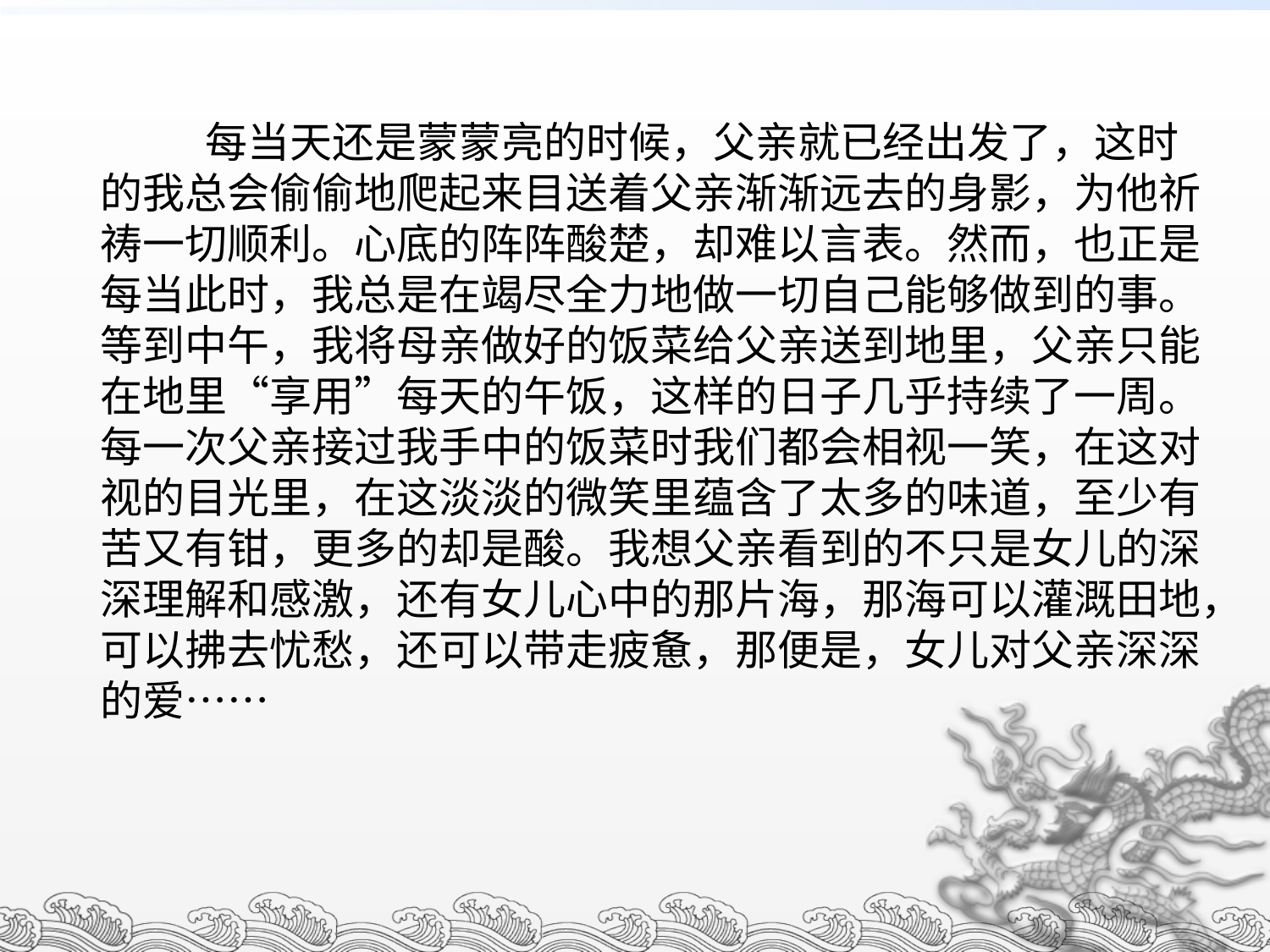

# 每当天还是蒙蒙亮的时候，父亲就已经出发了，这时的我总会偷偷地爬起来目送着父亲渐渐远去的身影，为他祈祷一切顺利。心底的阵阵酸楚，却难以言表。然而，也正是每当此时，我总是在竭尽全力地做一切自己能够做到的事。等到中午，我将母亲做好的饭菜给父亲送到地里，父亲只能在地里“享用”每天的午饭，这样的日子几乎持续了一周。每一次父亲接过我手中的饭菜时我们都会相视一笑，在这对视的目光里，在这淡淡的微笑里蕴含了太多的味道，至少有苦又有钳，更多的却是酸。我想父亲看到的不只是女儿的深深理解和感激，还有女儿心中的那片海，那海可以灌溉田地，可以拂去忧愁，还可以带走疲惫，那便是，女儿对父亲深深的爱……